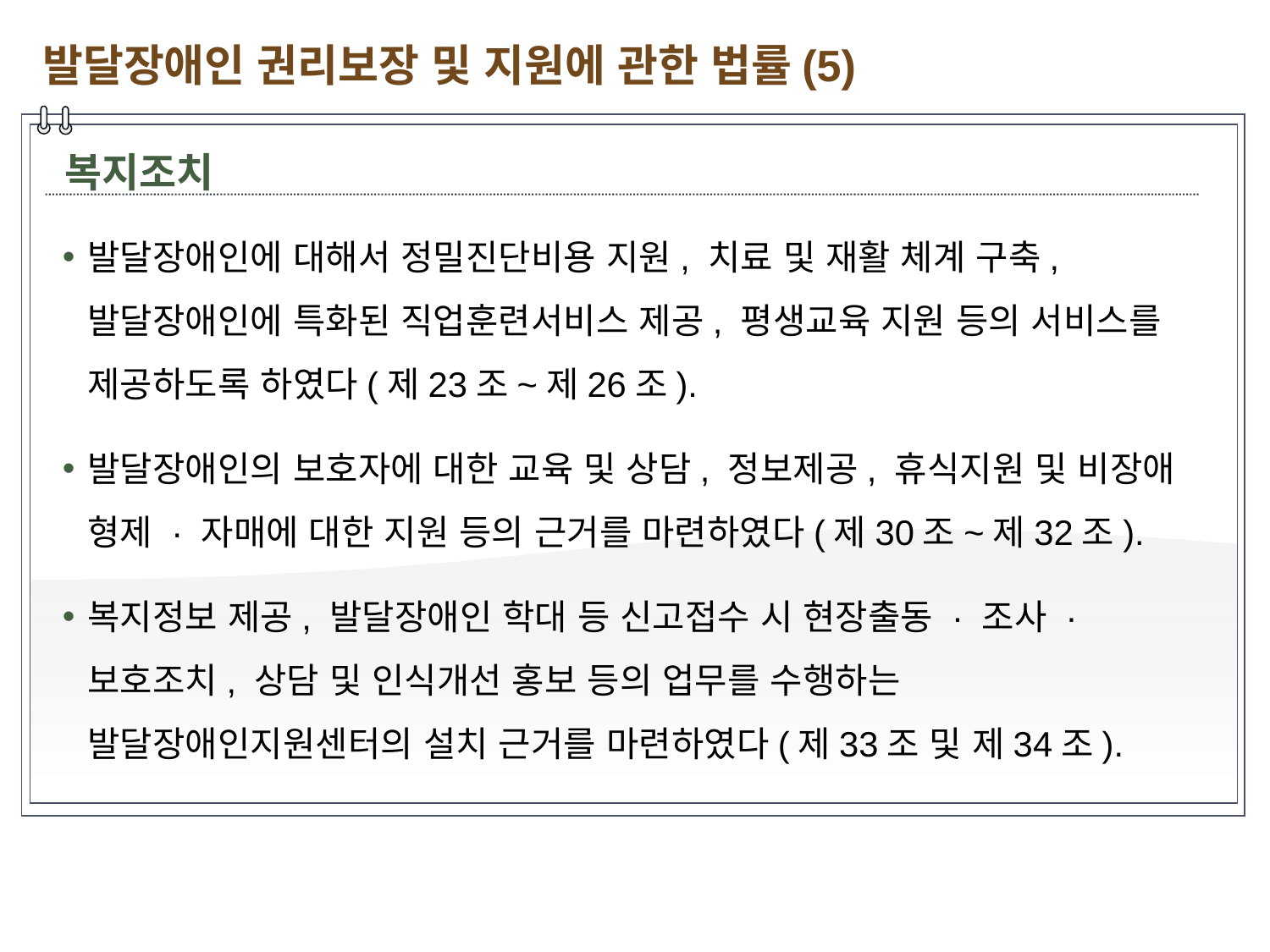

발달장애인 권리보장 및 지원에 관한 법률(5)

복지조치

발달장애인에 대해서 정밀진단비용 지원, 치료 및 재활 체계 구축, 발달장애인에 특화된 직업훈련서비스 제공, 평생교육 지원 등의 서비스를 제공하도록 하였다(제23조~제26조).
발달장애인의 보호자에 대한 교육 및 상담, 정보제공, 휴식지원 및 비장애 형제 · 자매에 대한 지원 등의 근거를 마련하였다(제30조~제32조).
복지정보 제공, 발달장애인 학대 등 신고접수 시 현장출동 · 조사 · 보호조치, 상담 및 인식개선 홍보 등의 업무를 수행하는 발달장애인지원센터의 설치 근거를 마련하였다(제33조 및 제34조).